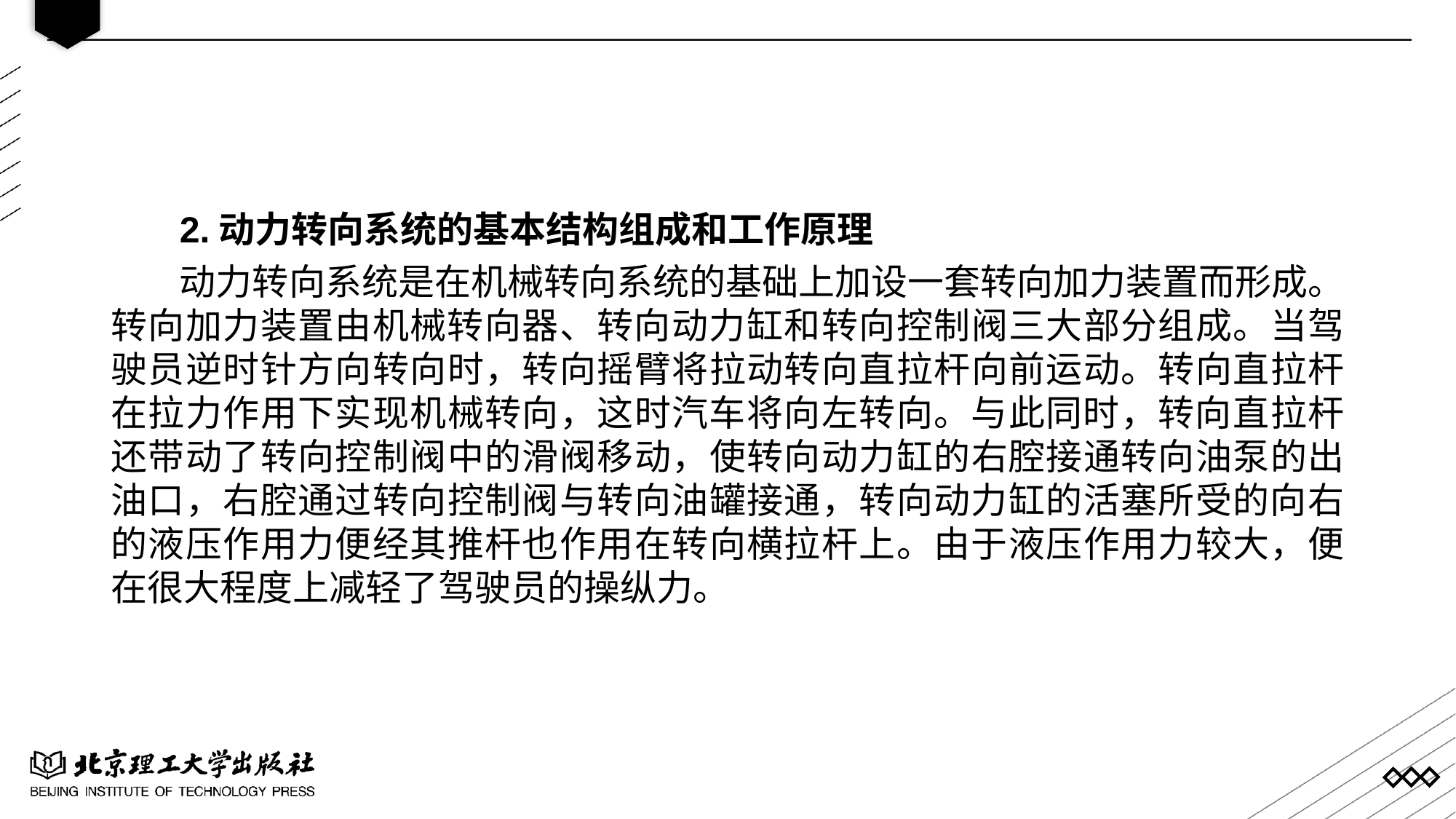

2.动力转向系统的基本结构组成和工作原理
动力转向系统是在机械转向系统的基础上加设一套转向加力装置而形成。转向加力装置由机械转向器、转向动力缸和转向控制阀三大部分组成。当驾驶员逆时针方向转向时，转向摇臂将拉动转向直拉杆向前运动。转向直拉杆在拉力作用下实现机械转向，这时汽车将向左转向。与此同时，转向直拉杆还带动了转向控制阀中的滑阀移动，使转向动力缸的右腔接通转向油泵的出油口，右腔通过转向控制阀与转向油罐接通，转向动力缸的活塞所受的向右的液压作用力便经其推杆也作用在转向横拉杆上。由于液压作用力较大，便在很大程度上减轻了驾驶员的操纵力。